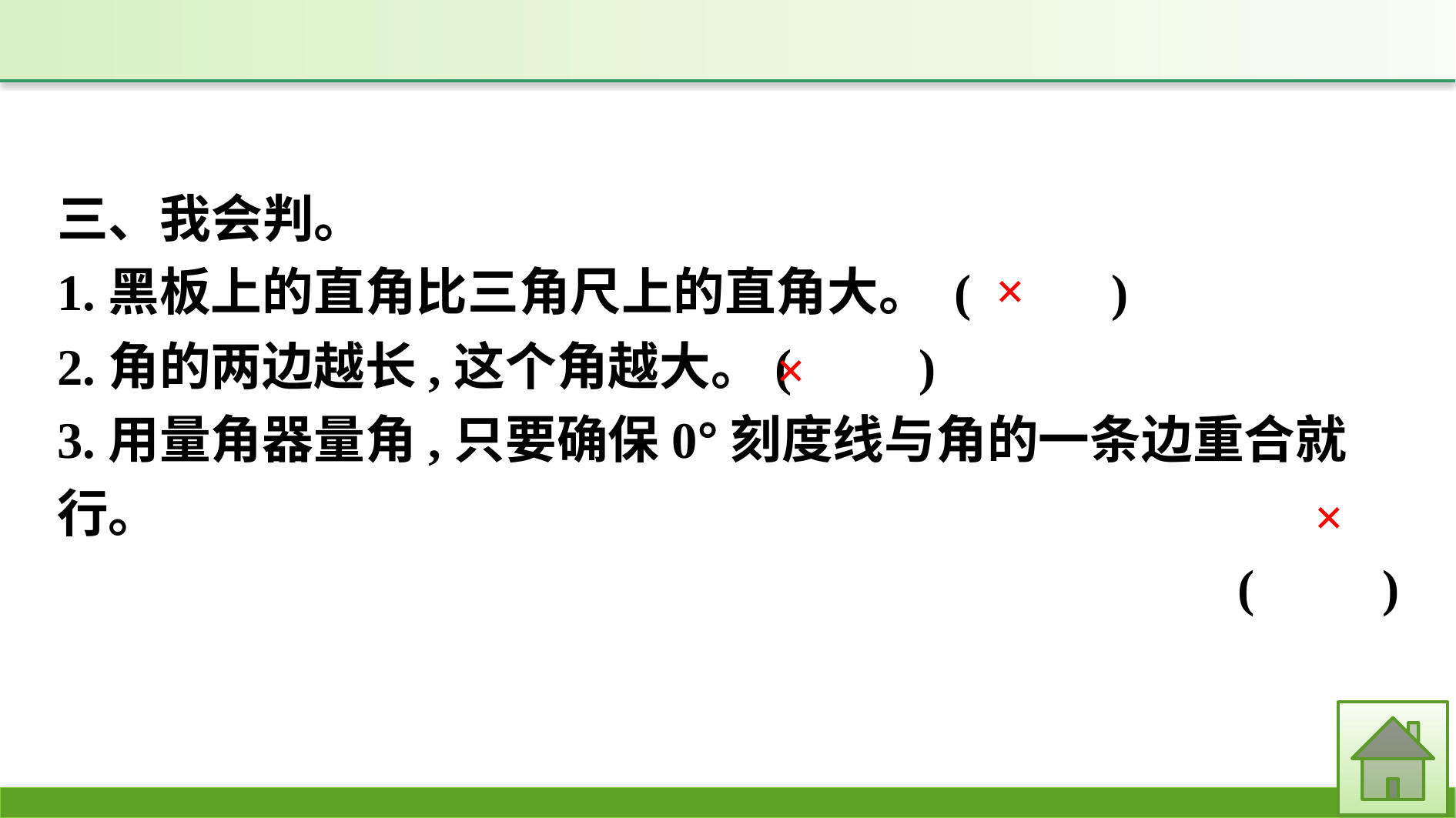

三、我会判。
1.黑板上的直角比三角尺上的直角大。 ( 　　)
2.角的两边越长,这个角越大。(　　)
3.用量角器量角,只要确保0°刻度线与角的一条边重合就行。
(　　)
×
×
×